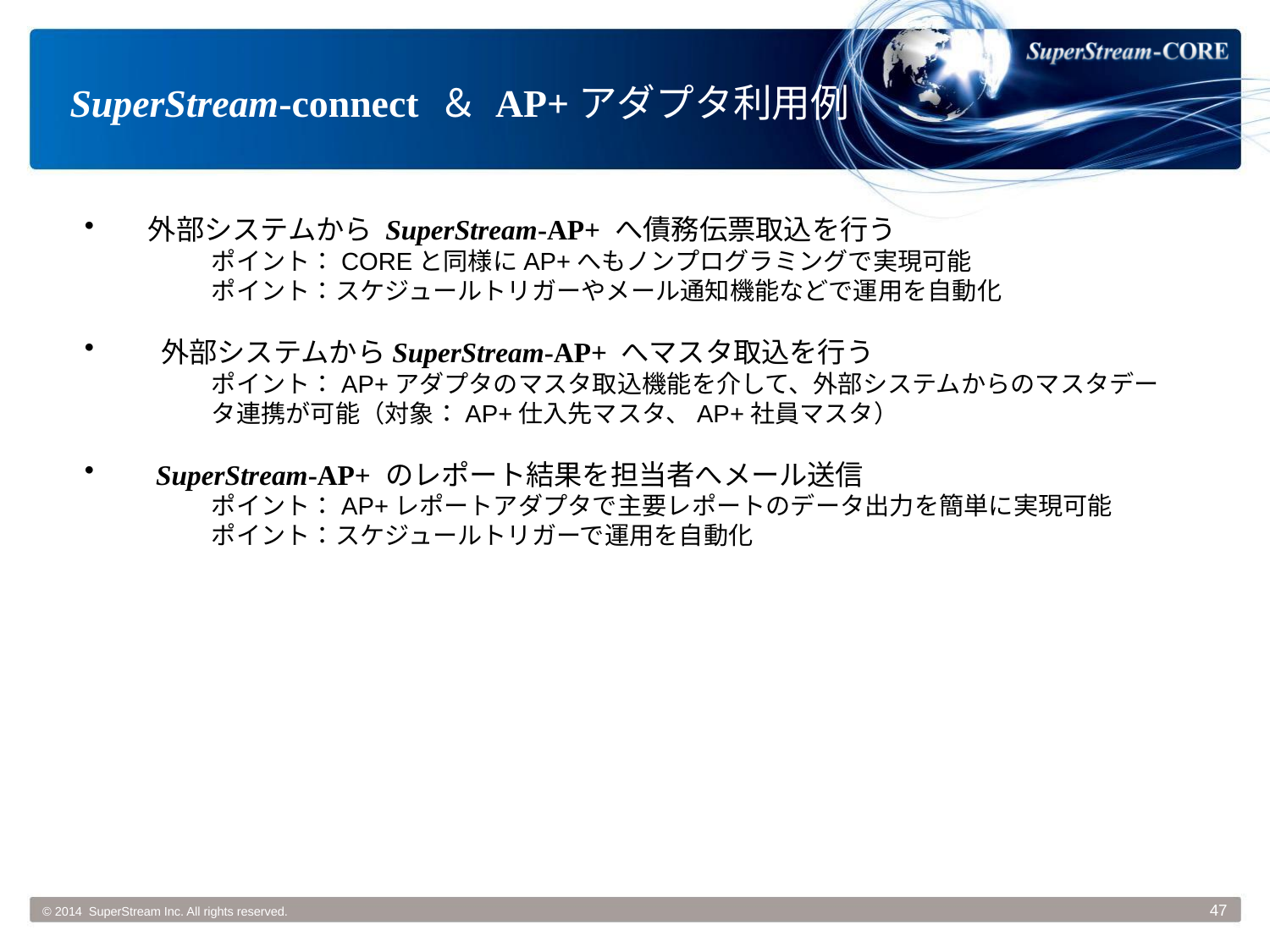

# SuperStream-connect ＆ AP+アダプタ利用例

外部システムから SuperStream-AP+ へ債務伝票取込を行う
	ポイント：COREと同様にAP+へもノンプログラミングで実現可能
	ポイント：スケジュールトリガーやメール通知機能などで運用を自動化
 外部システムからSuperStream-AP+ へマスタ取込を行う
	ポイント：AP+アダプタのマスタ取込機能を介して、外部システムからのマスタデータ連携が可能（対象：AP+仕入先マスタ、AP+社員マスタ）

 SuperStream-AP+ のレポート結果を担当者へメール送信
	ポイント：AP+レポートアダプタで主要レポートのデータ出力を簡単に実現可能
	ポイント：スケジュールトリガーで運用を自動化

© 2014  SuperStream Inc. All rights reserved.
47